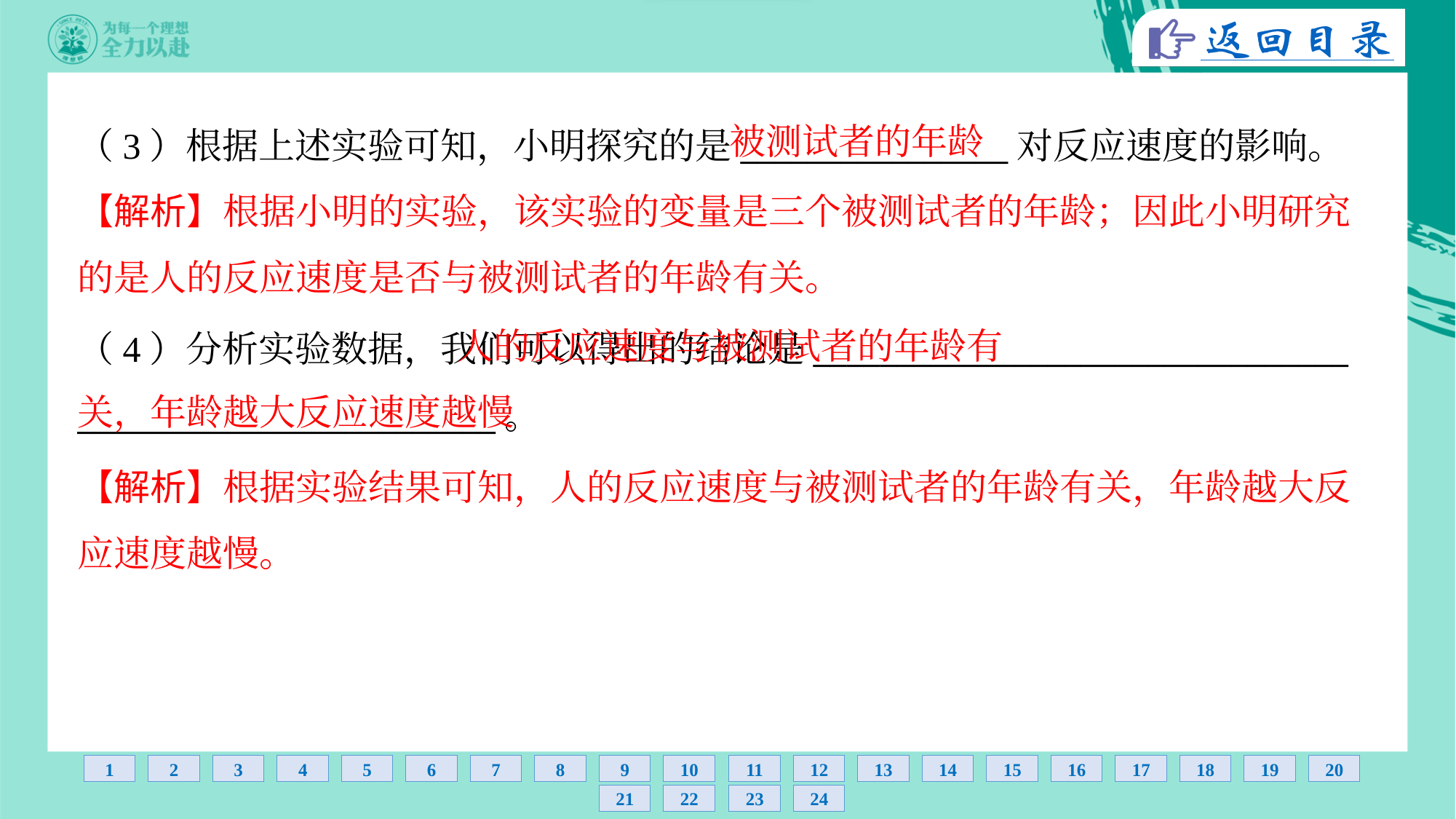

被测试者的年龄
（3）根据上述实验可知，小明探究的是________________对反应速度的影响。
【解析】根据小明的实验，该实验的变量是三个被测试者的年龄；因此小明研究
的是人的反应速度是否与被测试者的年龄有关。
                                        人的反应速度与被测试者的年龄有
关，年龄越大反应速度越慢
（4）分析实验数据，我们可以得出的结论是________________________________
_________________________。
【解析】根据实验结果可知，人的反应速度与被测试者的年龄有关，年龄越大反
应速度越慢。